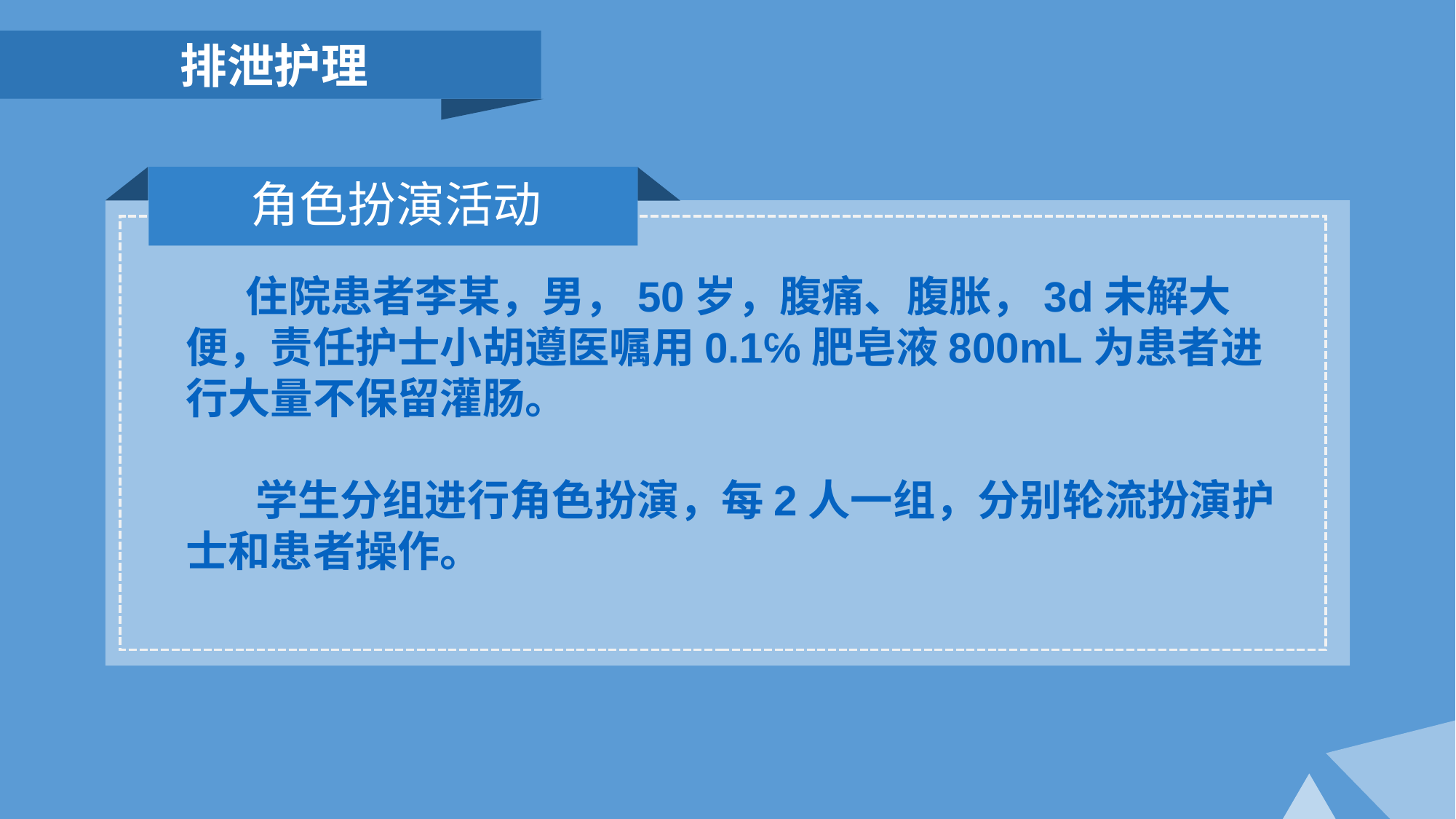

排泄护理

角色扮演活动

        住院患者李某，男，50岁，腹痛、腹胀，3d未解大便，责任护士小胡遵医嘱用0.1℅肥皂液800mL为患者进行大量不保留灌肠。

         学生分组进行角色扮演，每2人一组，分别轮流扮演护士和患者操作。